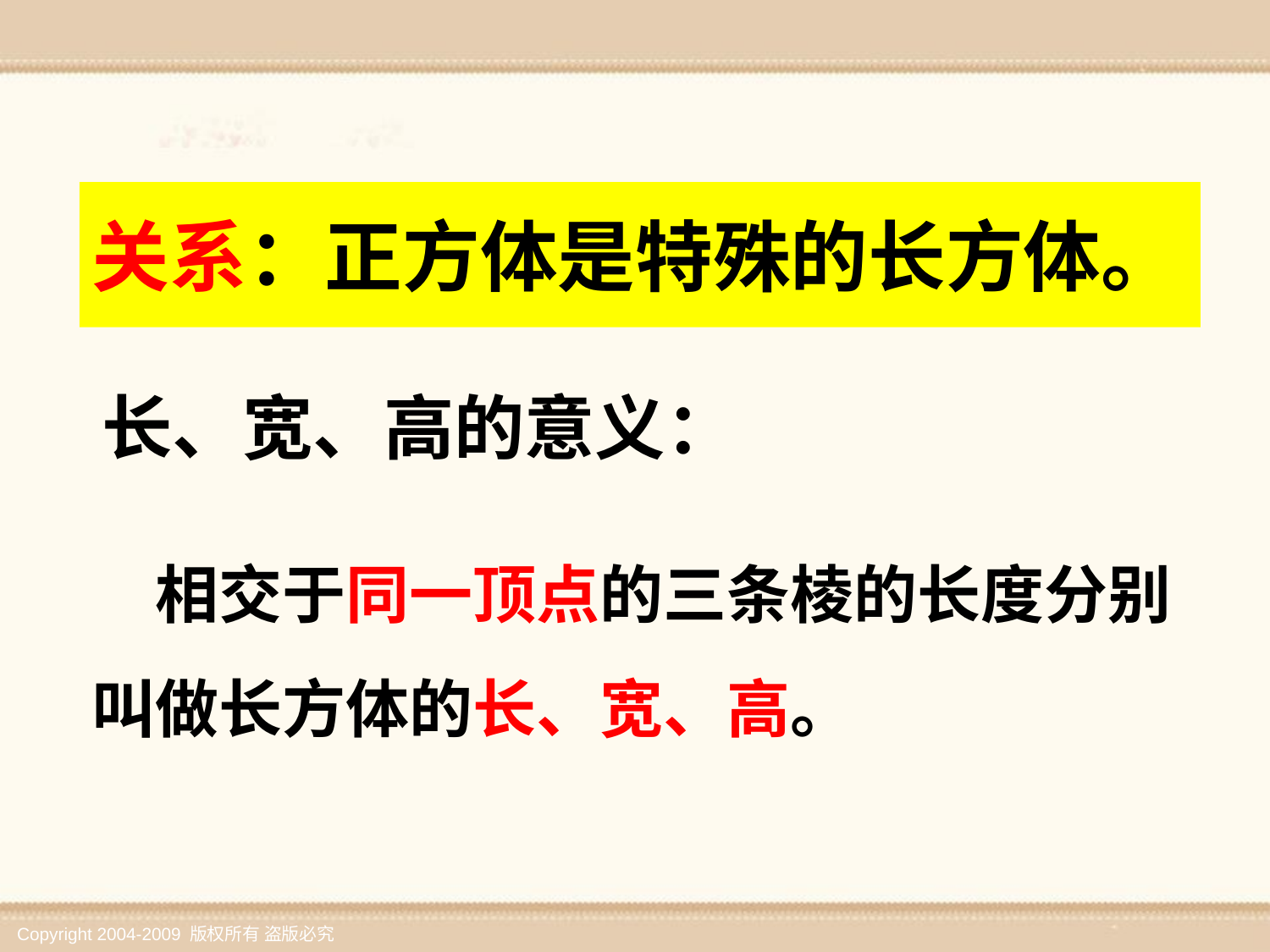

关系：正方体是特殊的长方体。
长、宽、高的意义：
相交于同一顶点的三条棱的长度分别叫做长方体的长、宽、高。